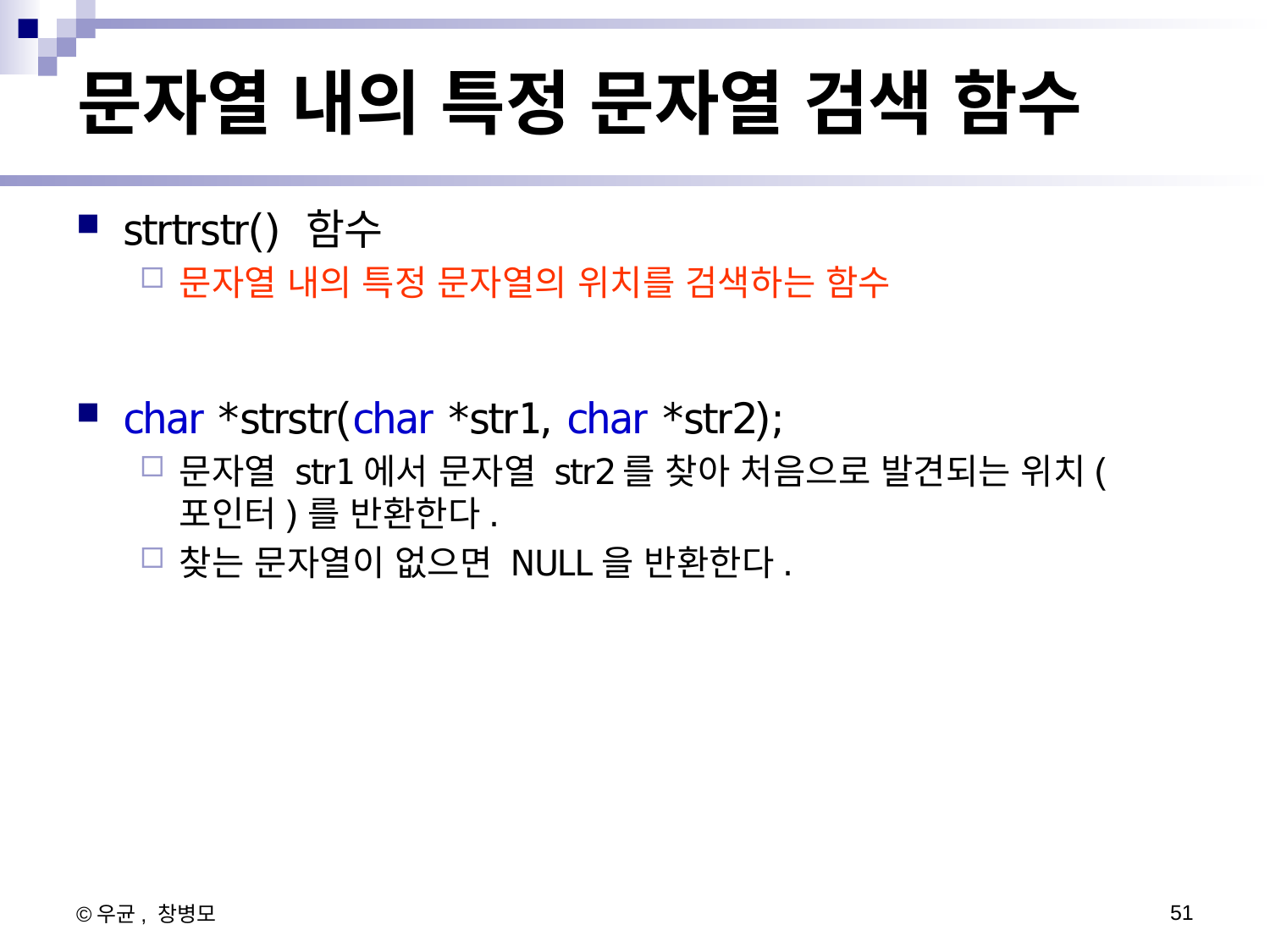

# 문자열 내의 특정 문자열 검색 함수
strtrstr() 함수
문자열 내의 특정 문자열의 위치를 검색하는 함수

char *strstr(char *str1, char *str2);
문자열 str1에서 문자열 str2를 찾아 처음으로 발견되는 위치(포인터)를 반환한다.
찾는 문자열이 없으면 NULL을 반환한다.
©우균, 창병모
51